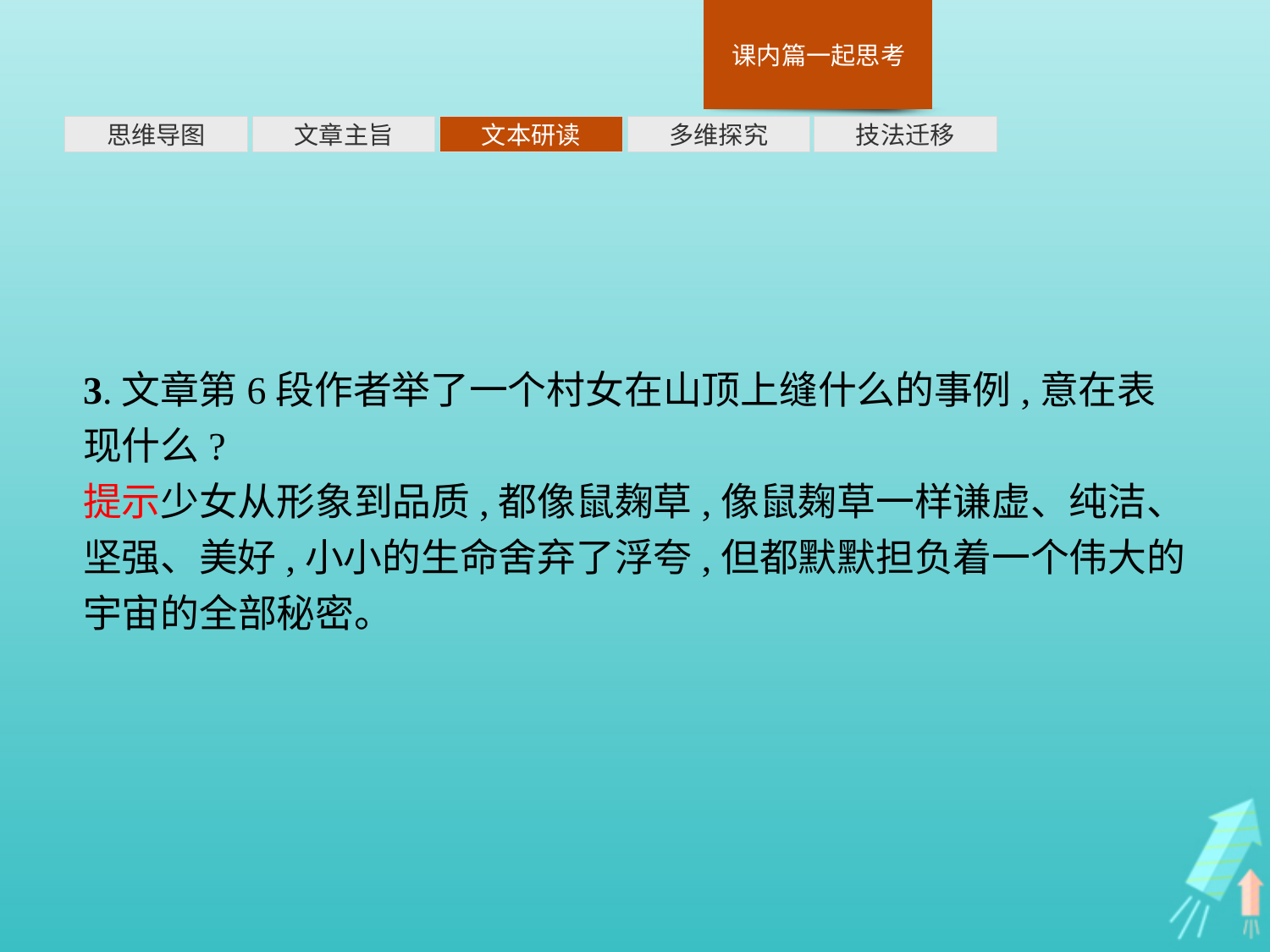

多维探究
思维导图
文章主旨
文本研读
技法迁移
3.文章第6段作者举了一个村女在山顶上缝什么的事例,意在表现什么?
提示少女从形象到品质,都像鼠麹草,像鼠麹草一样谦虚、纯洁、坚强、美好,小小的生命舍弃了浮夸,但都默默担负着一个伟大的宇宙的全部秘密。